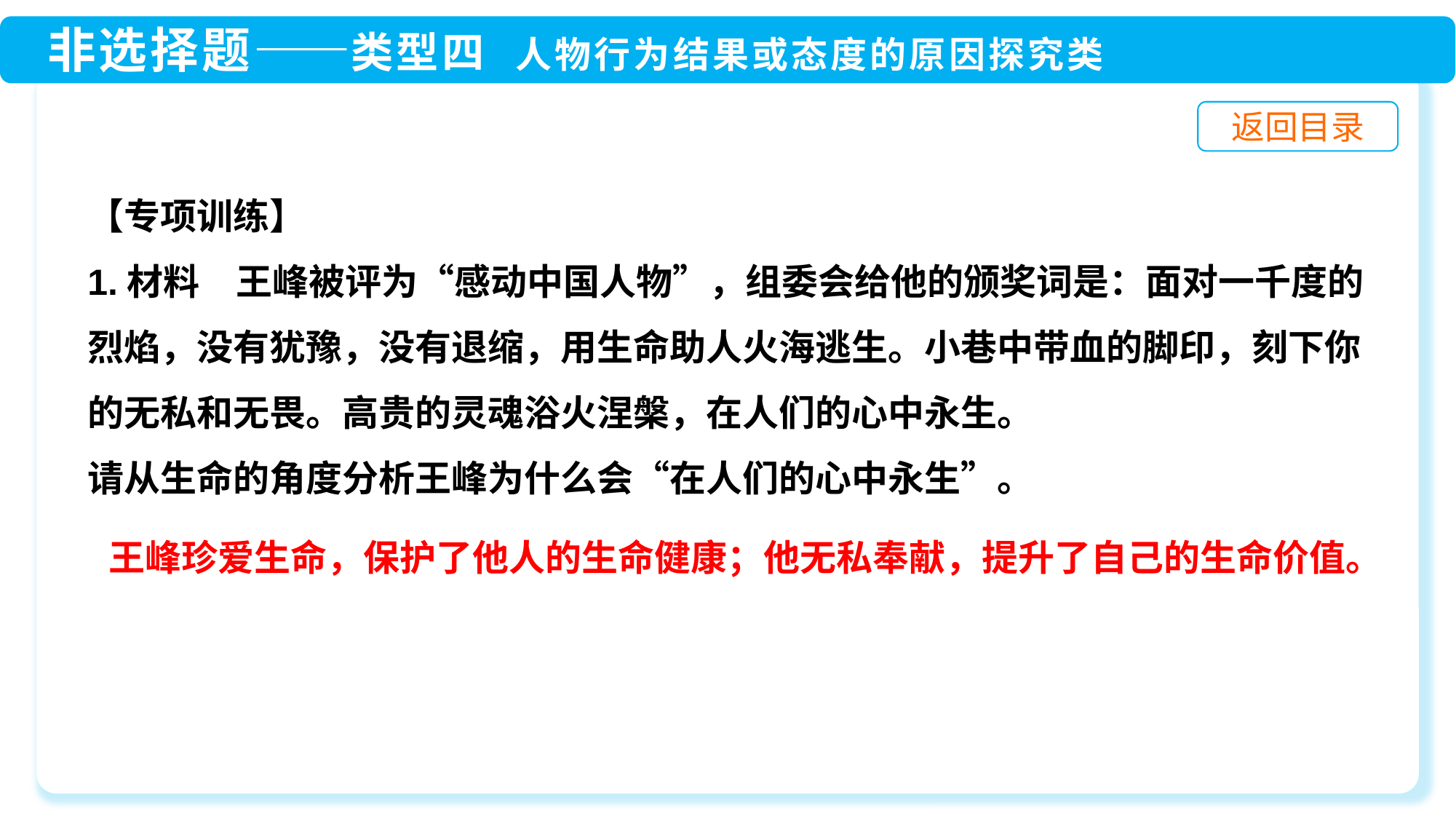

【专项训练】
1.材料　王峰被评为“感动中国人物”，组委会给他的颁奖词是：面对一千度的烈焰，没有犹豫，没有退缩，用生命助人火海逃生。小巷中带血的脚印，刻下你的无私和无畏。高贵的灵魂浴火涅槃，在人们的心中永生。
请从生命的角度分析王峰为什么会“在人们的心中永生”。
王峰珍爱生命，保护了他人的生命健康；他无私奉献，提升了自己的生命价值。